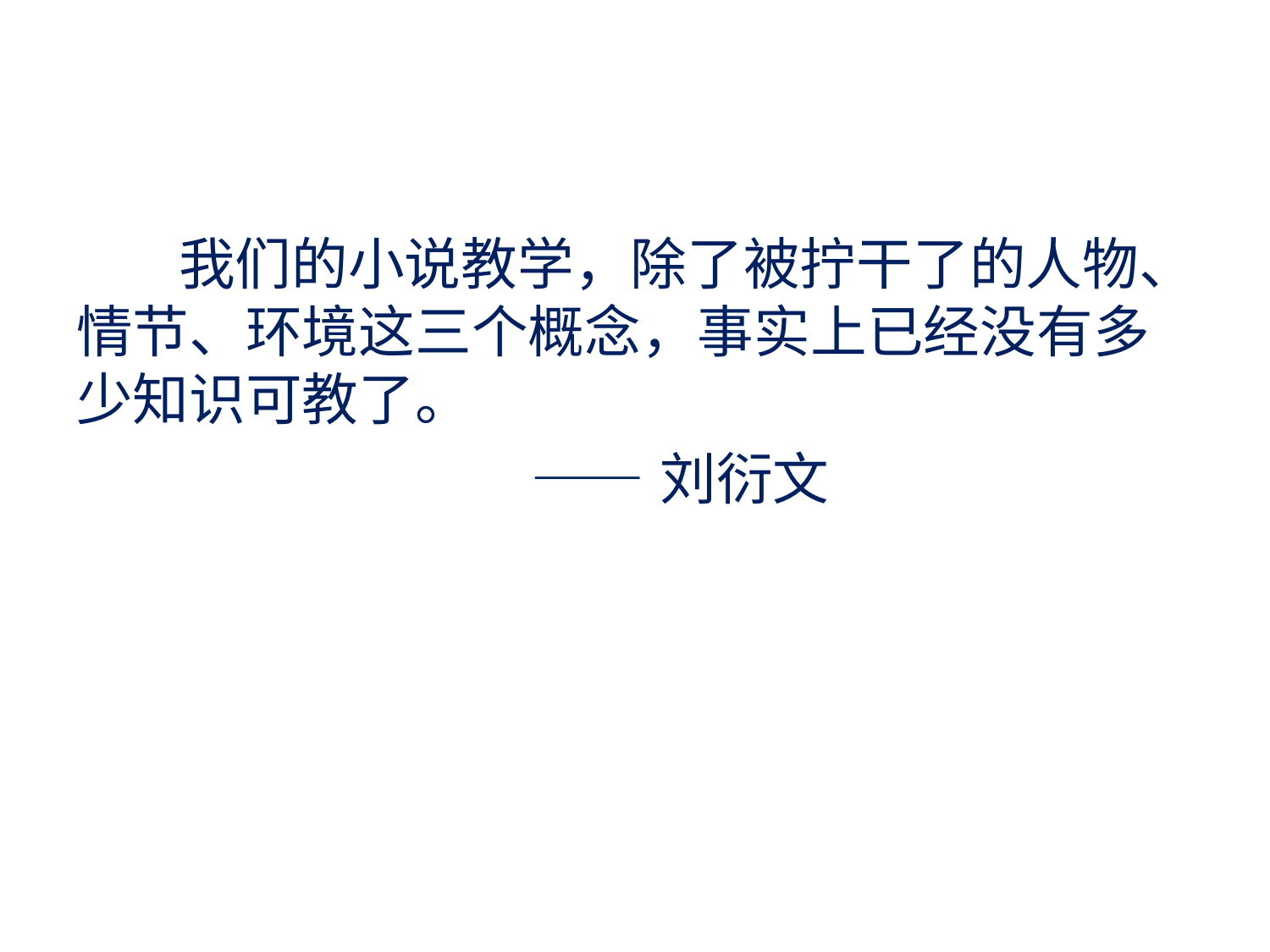

#
       我们的小说教学，除了被拧干了的人物、情节、环境这三个概念，事实上已经没有多少知识可教了。
                                    ——刘衍文